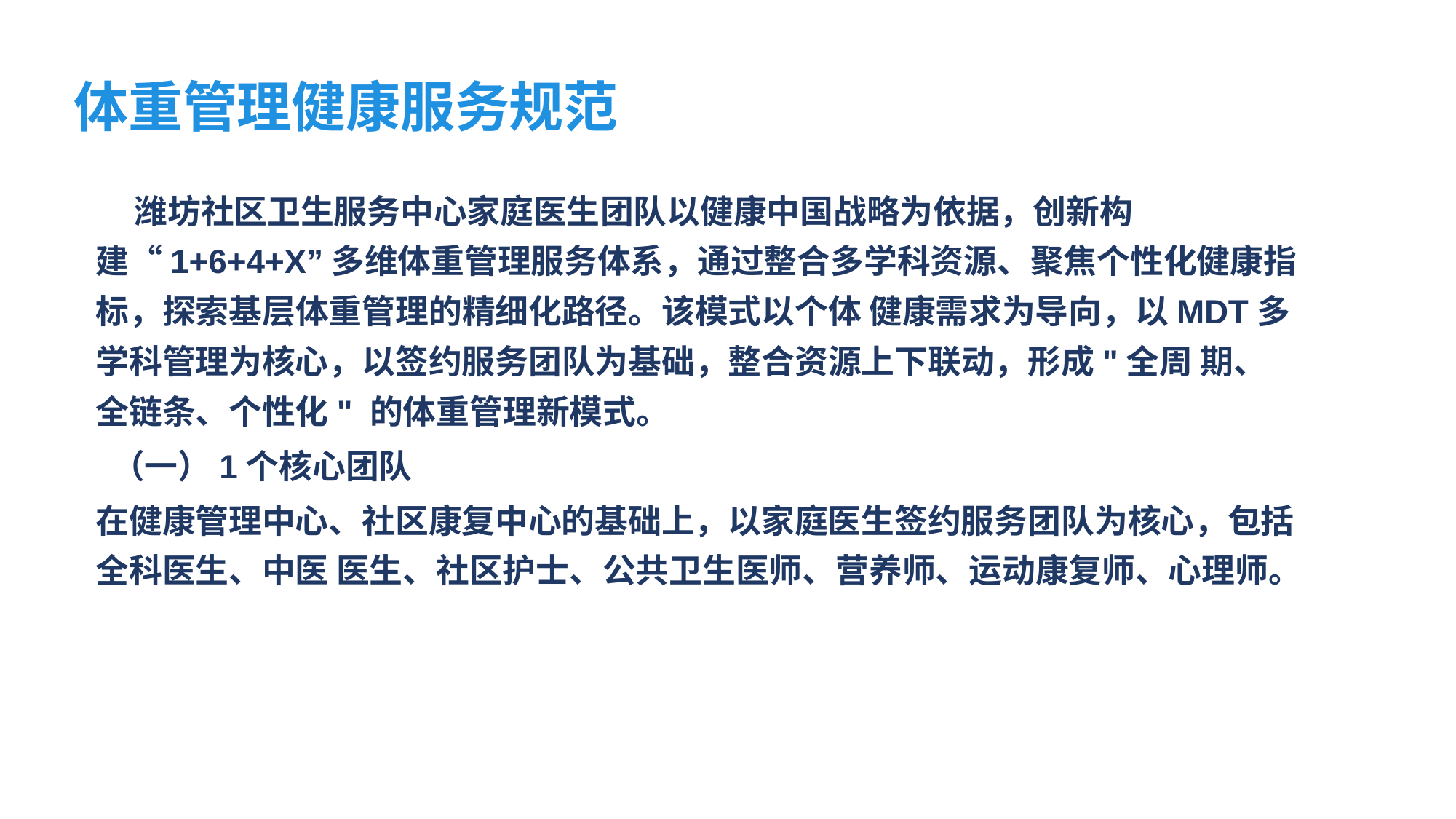

体重管理健康服务规范
    潍坊社区卫生服务中心家庭医生团队以健康中国战略为依据，创新构建“1+6+4+X”多维体重管理服务体系，通过整合多学科资源、聚焦个性化健康指标，探索基层体重管理的精细化路径。该模式以个体 健康需求为导向，以MDT多学科管理为核心，以签约服务团队为基础，整合资源上下联动，形成"全周 期、全链条、个性化" 的体重管理新模式。
 （一）1个核心团队
在健康管理中心、社区康复中心的基础上，以家庭医生签约服务团队为核心，包括全科医生、中医 医生、社区护士、公共卫生医师、营养师、运动康复师、心理师。